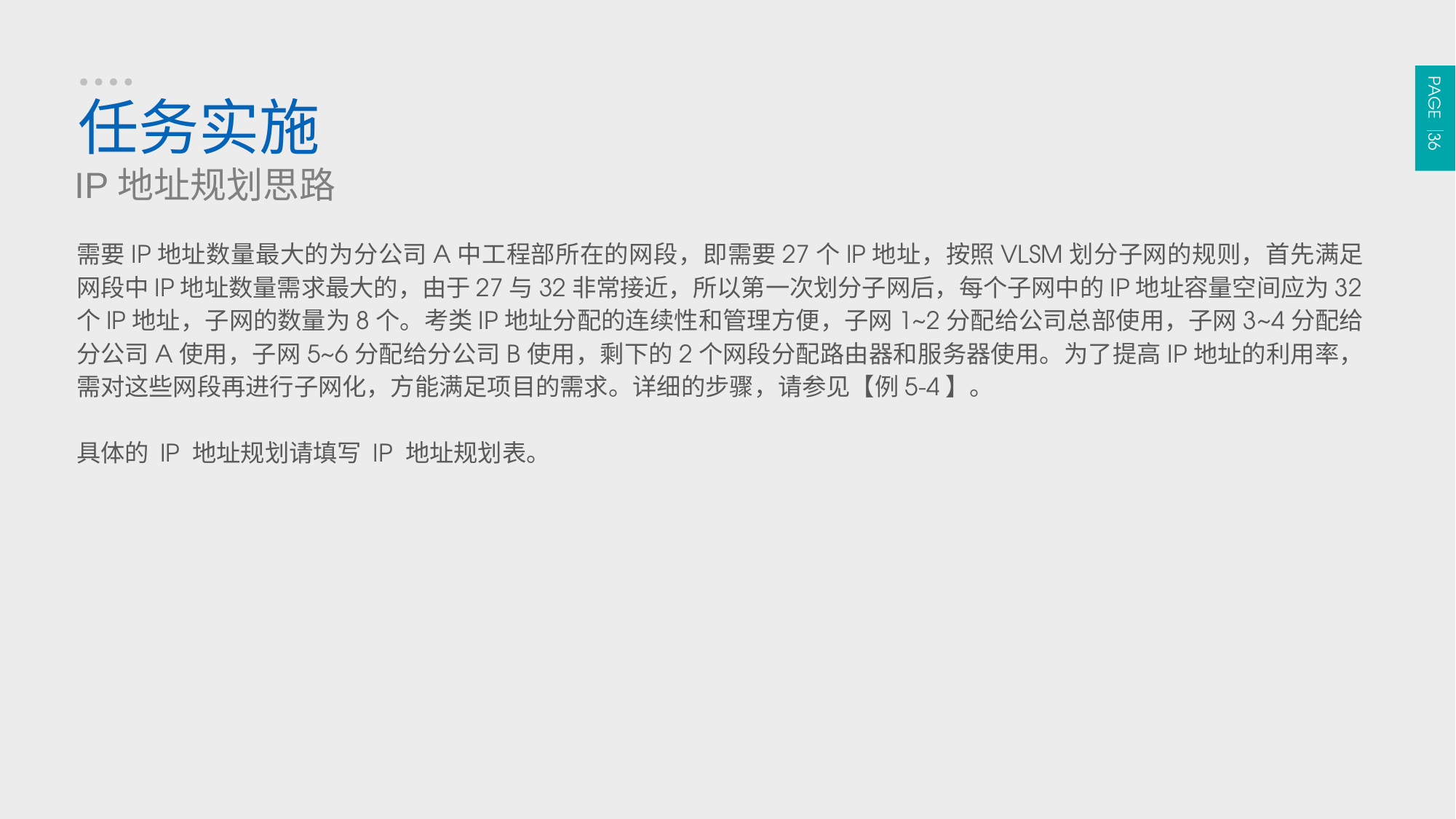

PAGE   36
任务实施
IP地址规划思路
需要IP地址数量最大的为分公司A中工程部所在的网段，即需要27个IP地址，按照VLSM划分子网的规则，首先满足网段中IP地址数量需求最大的，由于27与32非常接近，所以第一次划分子网后，每个子网中的IP地址容量空间应为32个IP地址，子网的数量为8个。考类IP地址分配的连续性和管理方便，子网1~2分配给公司总部使用，子网3~4分配给分公司A使用，子网5~6分配给分公司B使用，剩下的2个网段分配路由器和服务器使用。为了提高IP地址的利用率，需对这些网段再进行子网化，方能满足项目的需求。详细的步骤，请参见【例5-4】。

具体的 IP 地址规划请填写 IP 地址规划表。